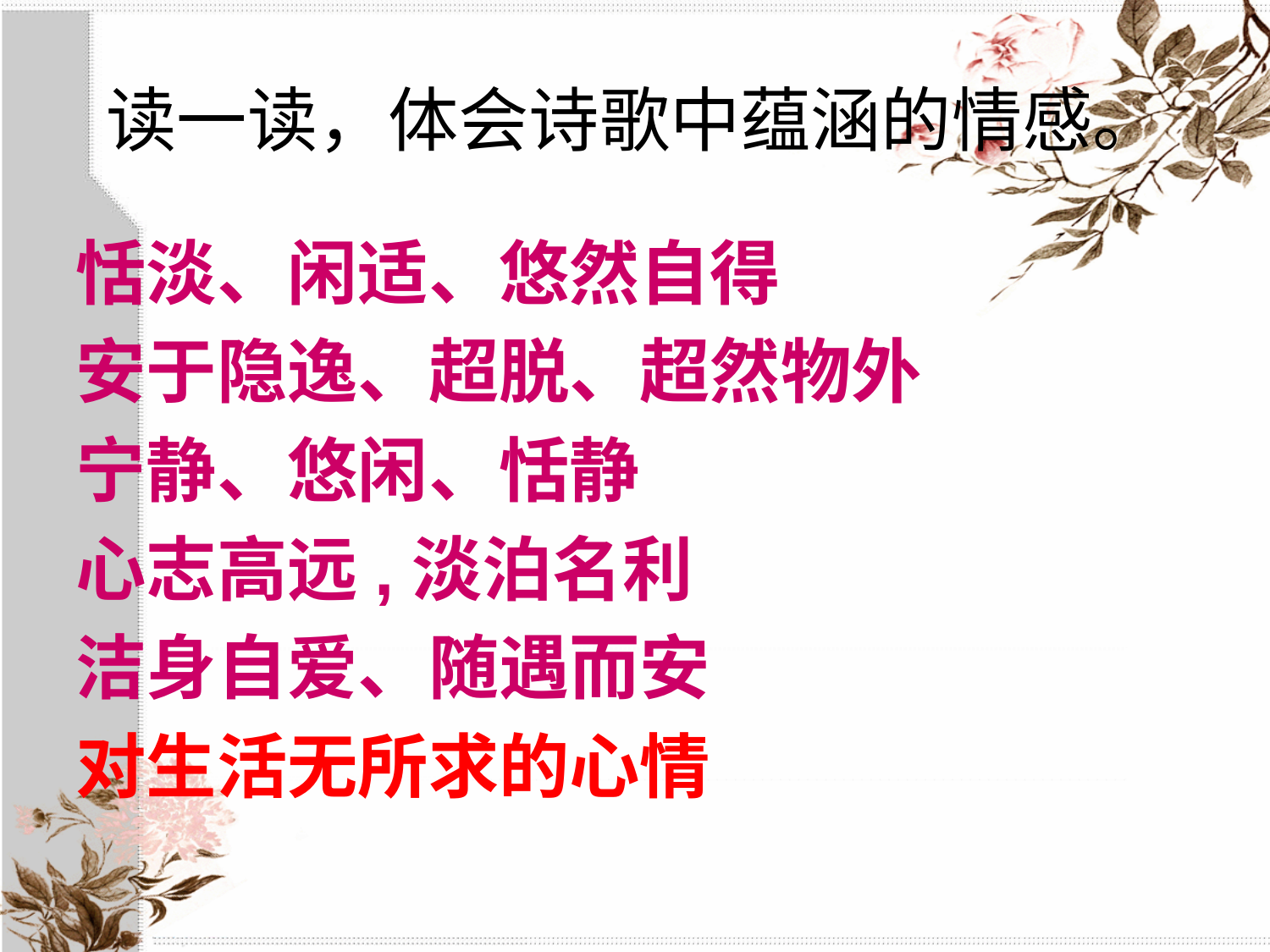

# 读一读，体会诗歌中蕴涵的情感。
恬淡、闲适、悠然自得
安于隐逸、超脱、超然物外
宁静、悠闲、恬静
心志高远,淡泊名利
洁身自爱、随遇而安
对生活无所求的心情

10